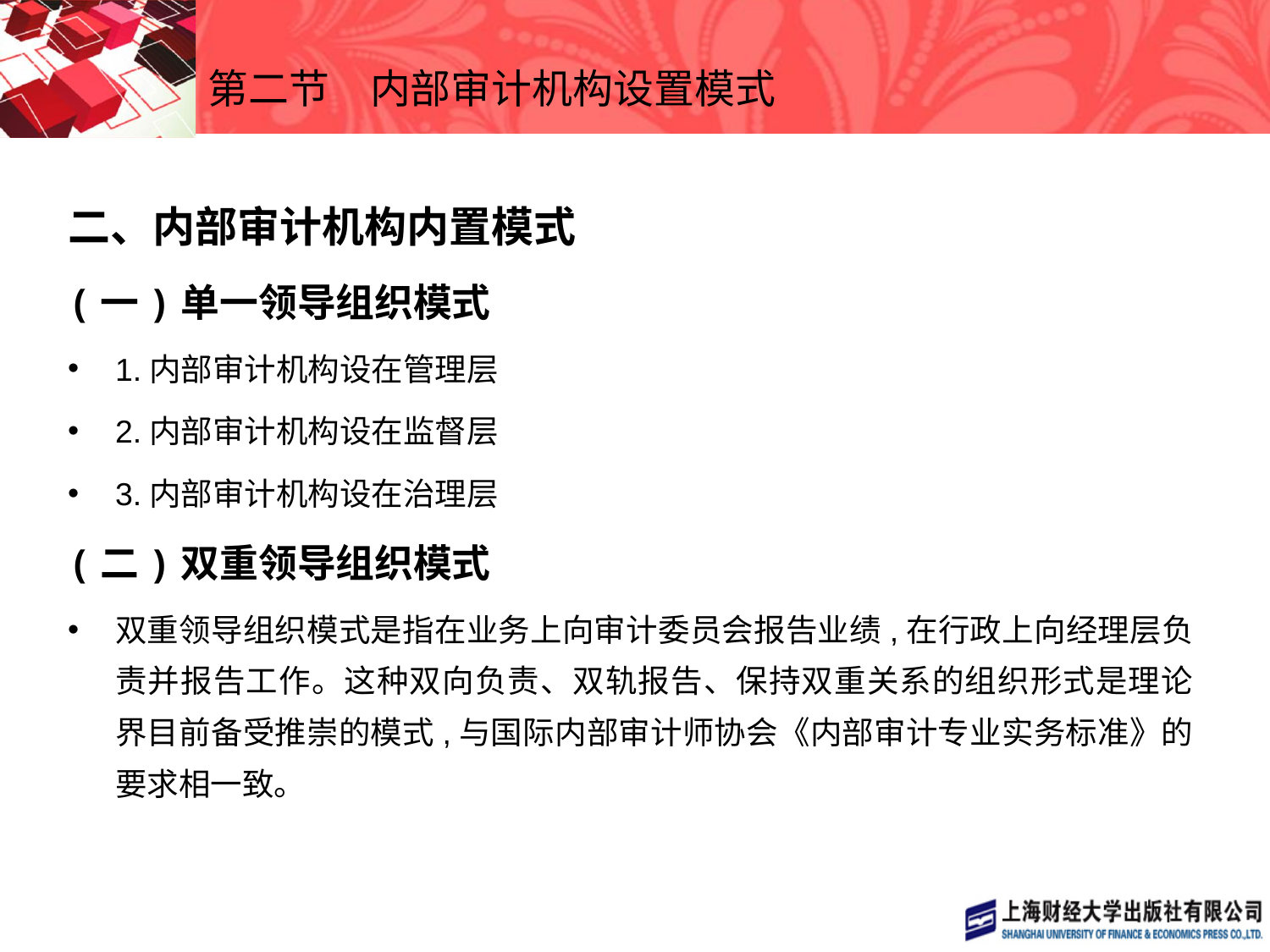

# 第二节　内部审计机构设置模式
二、内部审计机构内置模式
(一)单一领导组织模式
1.内部审计机构设在管理层
2.内部审计机构设在监督层
3.内部审计机构设在治理层
(二)双重领导组织模式
双重领导组织模式是指在业务上向审计委员会报告业绩,在行政上向经理层负责并报告工作。这种双向负责、双轨报告、保持双重关系的组织形式是理论界目前备受推崇的模式,与国际内部审计师协会《内部审计专业实务标准》的要求相一致。